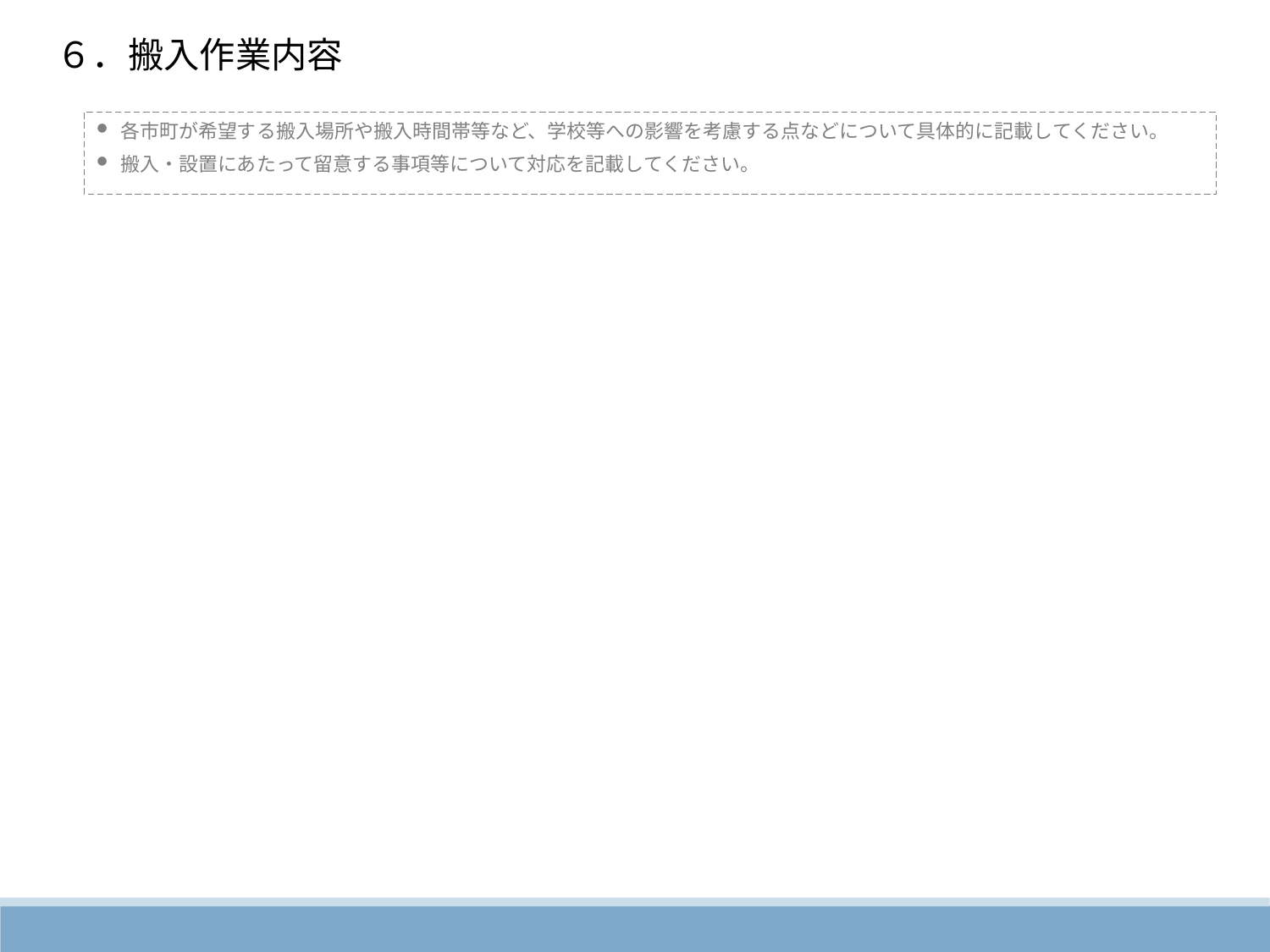

６．搬入作業内容
各市町が希望する搬入場所や搬入時間帯等など、学校等への影響を考慮する点などについて具体的に記載してください。
搬入・設置にあたって留意する事項等について対応を記載してください。